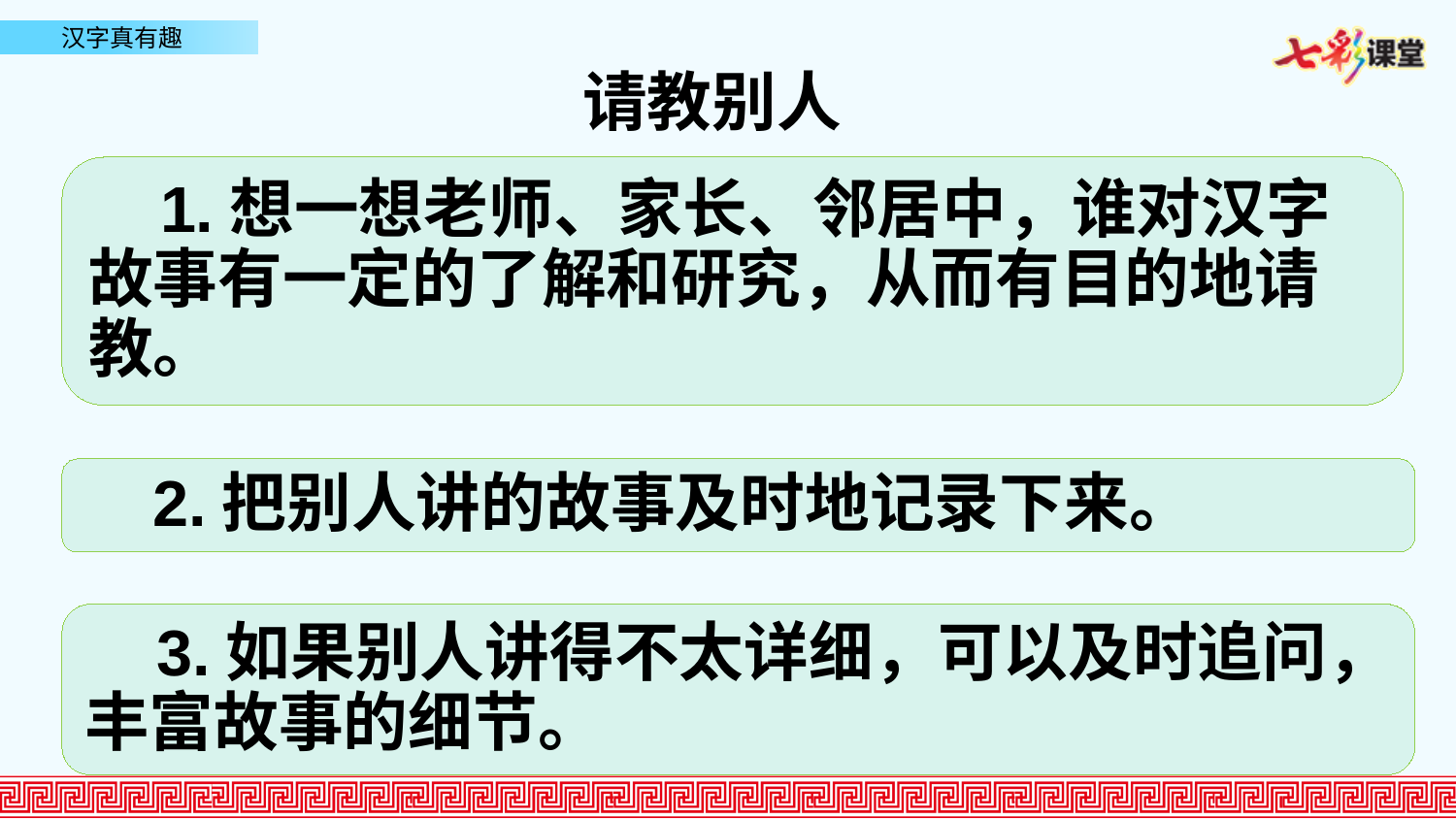

请教别人
    1.想一想老师、家长、邻居中，谁对汉字故事有一定的了解和研究，从而有目的地请教。
    2.把别人讲的故事及时地记录下来。
    3.如果别人讲得不太详细，可以及时追问，丰富故事的细节。